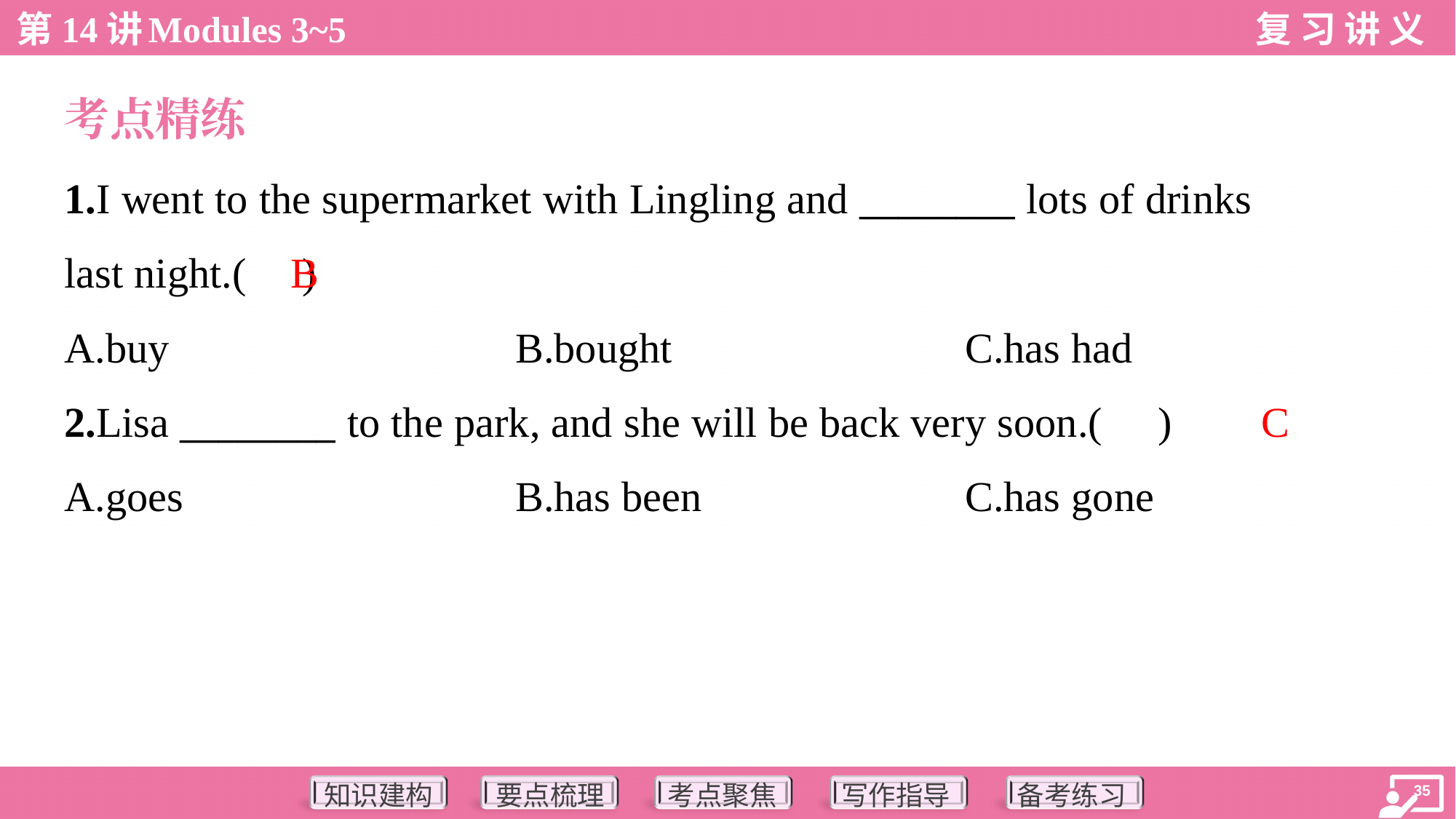

考点精练
1.I went to the supermarket with Lingling and ________ lots of drinks
last night.(     )
B
A.buy	B.bought	C.has had
C
2.Lisa ________ to the park, and she will be back very soon.(     )
A.goes	B.has been	C.has gone